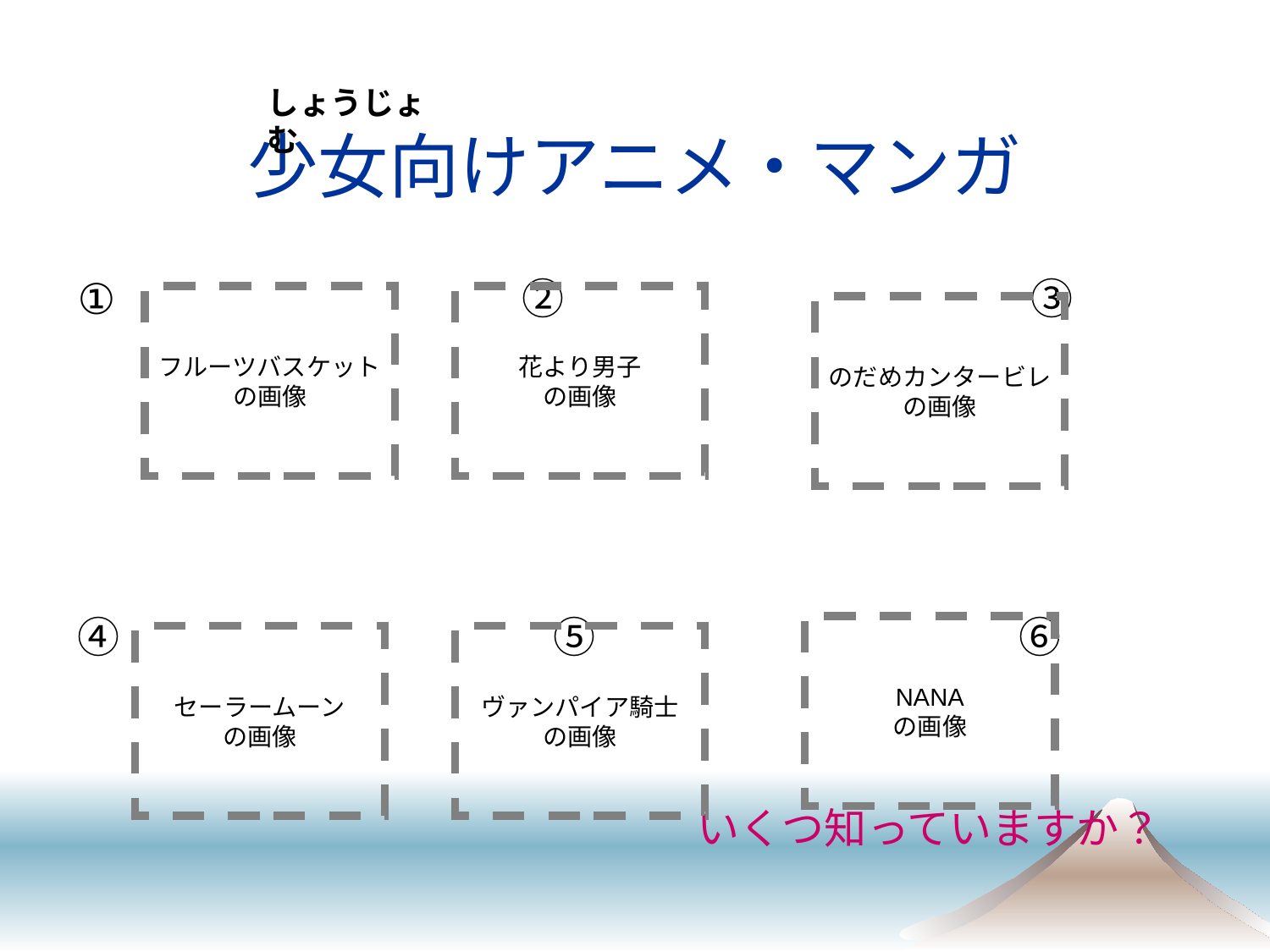

しょうじょ む
# 少女向けアニメ・マンガ

　　　　　　　　　②　　　　　　　　　　　③

④　　　　　　　　　　⑤　　　　　　　　　　⑥
フルーツバスケット
の画像
花より男子
の画像
のだめカンタービレ
の画像
NANA
の画像
セーラームーン
の画像
ヴァンパイア騎士
の画像
いくつ知っていますか？